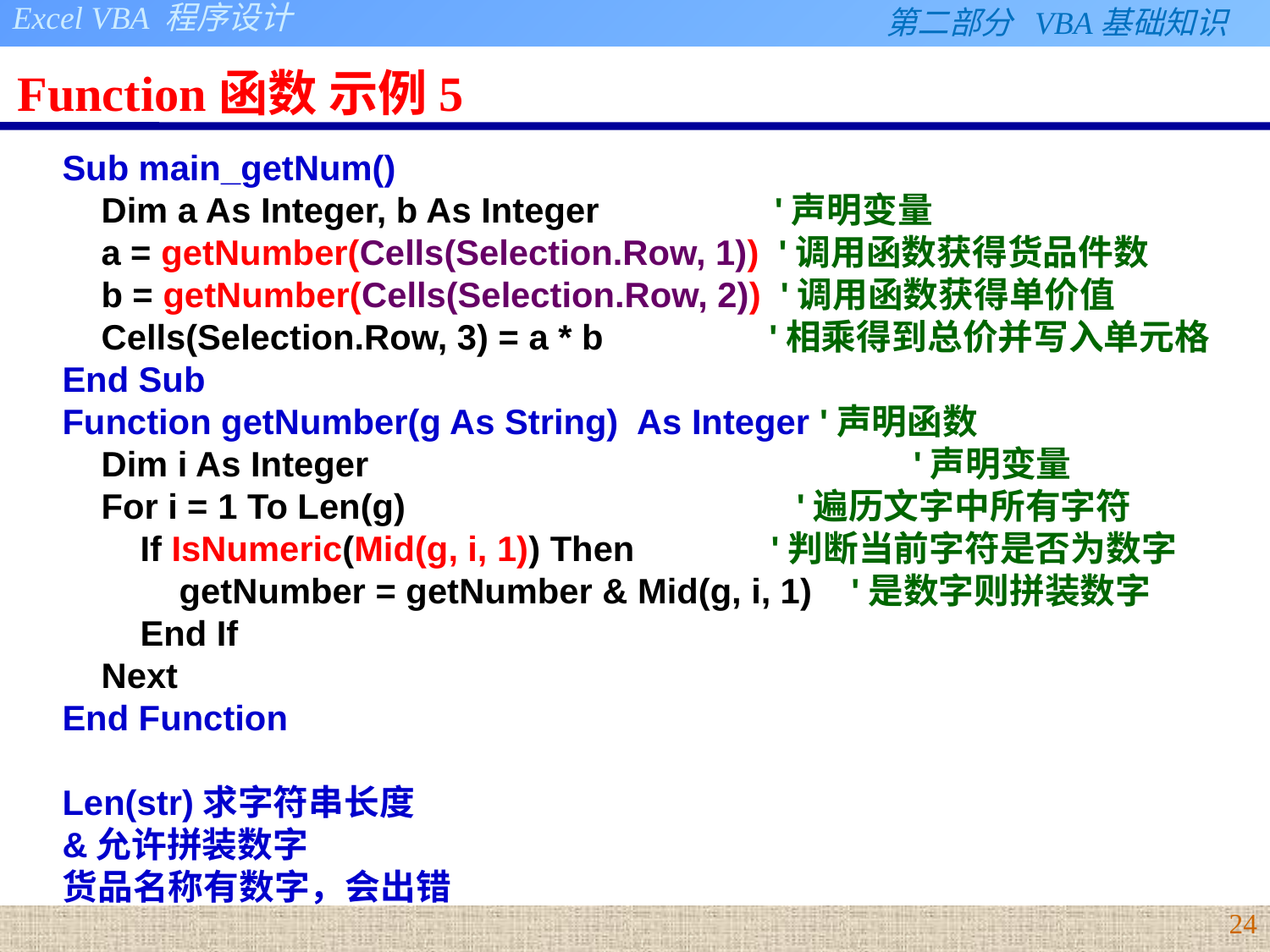

# Function函数 示例5
Sub main_getNum()
    Dim a As Integer, b As Integer                  '声明变量
    a = getNumber(Cells(Selection.Row, 1))  '调用函数获得货品件数
    b = getNumber(Cells(Selection.Row, 2))  '调用函数获得单价值
    Cells(Selection.Row, 3) = a * b                 '相乘得到总价并写入单元格
End Sub
Function getNumber(g As String)  As Integer '声明函数
    Dim i As Integer                            	                 '声明变量
    For i = 1 To Len(g)                            	     '遍历文字中所有字符
        If IsNumeric(Mid(g, i, 1)) Then              '判断当前字符是否为数字
            getNumber = getNumber & Mid(g, i, 1)    '是数字则拼装数字
        End If
    Next
End Function

Len(str)求字符串长度
&允许拼装数字
货品名称有数字，会出错